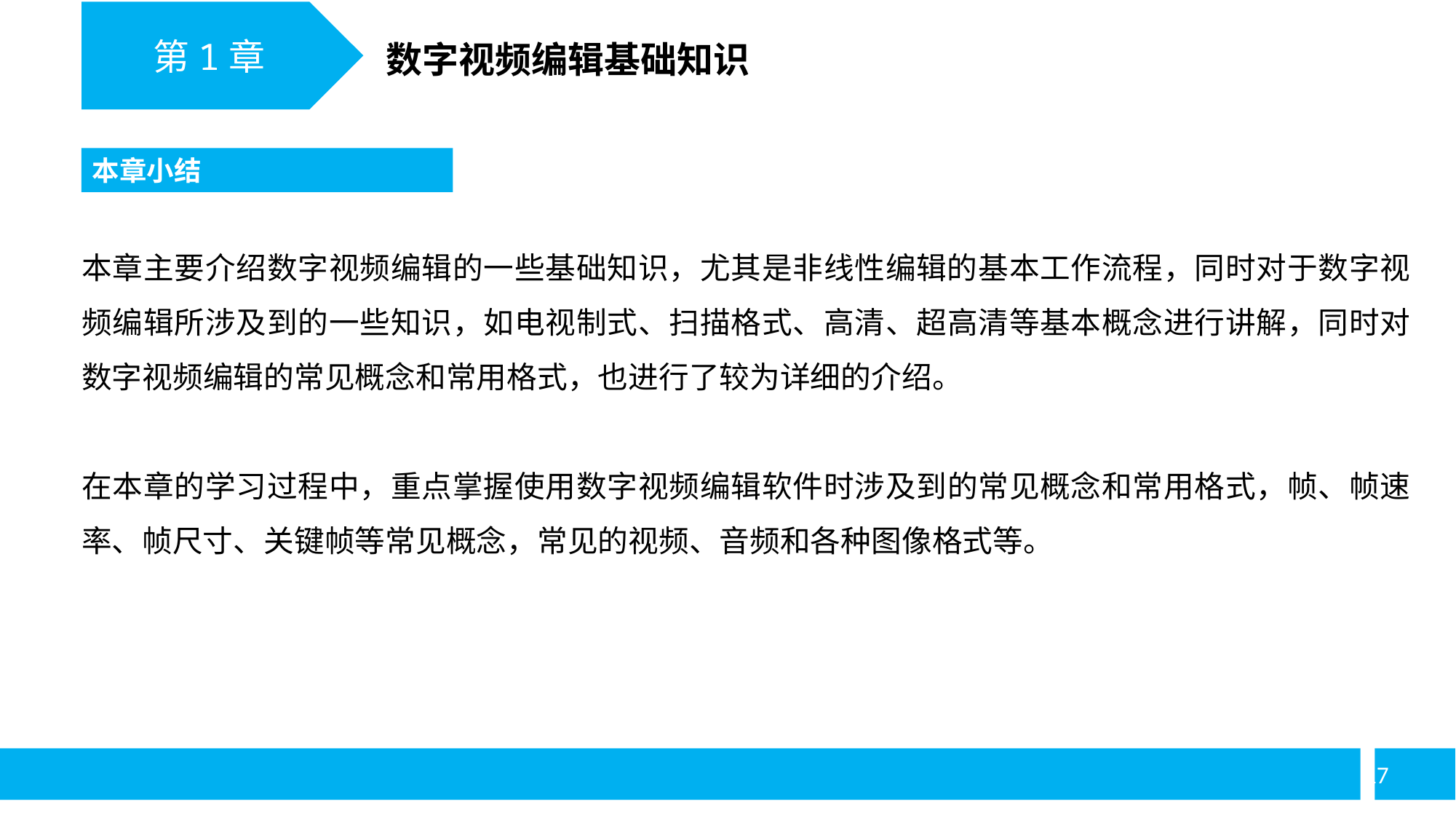

第1章
数字视频编辑基础知识
本章小结
本章主要介绍数字视频编辑的一些基础知识，尤其是非线性编辑的基本工作流程，同时对于数字视频编辑所涉及到的一些知识，如电视制式、扫描格式、高清、超高清等基本概念进行讲解，同时对数字视频编辑的常见概念和常用格式，也进行了较为详细的介绍。

在本章的学习过程中，重点掌握使用数字视频编辑软件时涉及到的常见概念和常用格式，帧、帧速率、帧尺寸、关键帧等常见概念，常见的视频、音频和各种图像格式等。